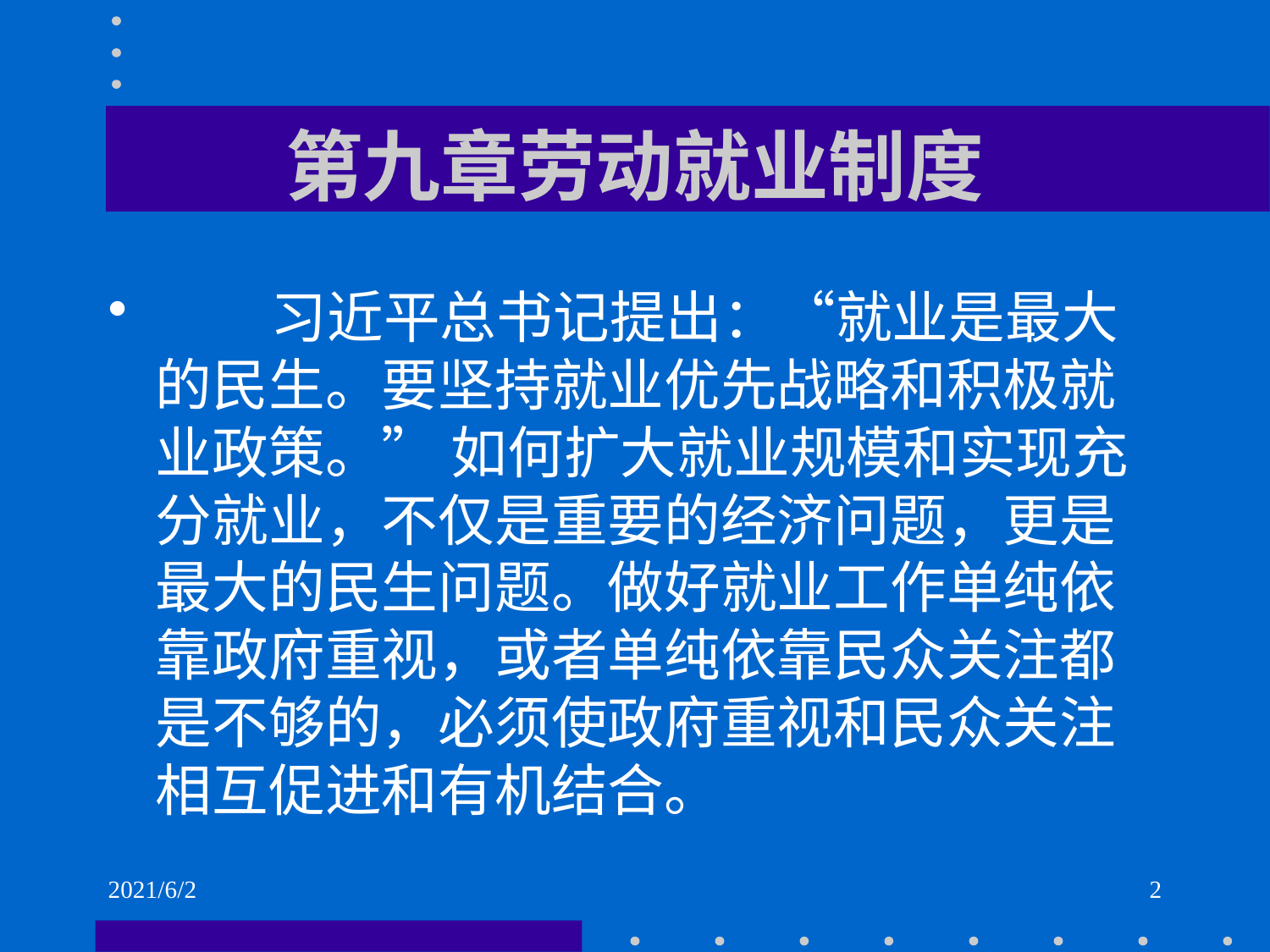

# 第九章劳动就业制度
        习近平总书记提出：“就业是最大的民生。要坚持就业优先战略和积极就业政策。” 如何扩大就业规模和实现充分就业，不仅是重要的经济问题，更是最大的民生问题。做好就业工作单纯依靠政府重视，或者单纯依靠民众关注都是不够的，必须使政府重视和民众关注相互促进和有机结合。
2021/6/2
2